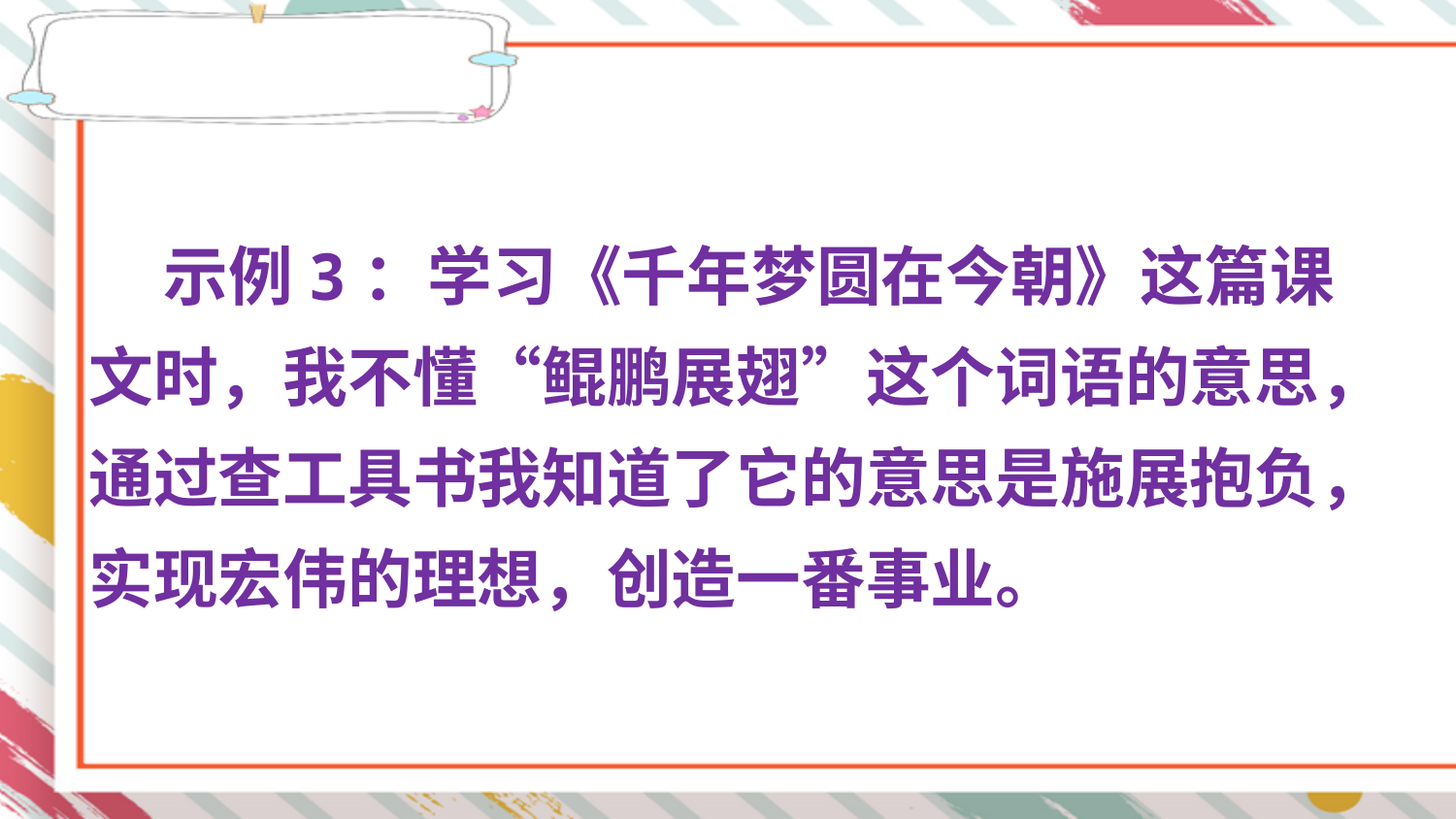

示例3：学习《千年梦圆在今朝》这篇课文时，我不懂“鲲鹏展翅”这个词语的意思，通过查工具书我知道了它的意思是施展抱负，实现宏伟的理想，创造一番事业。